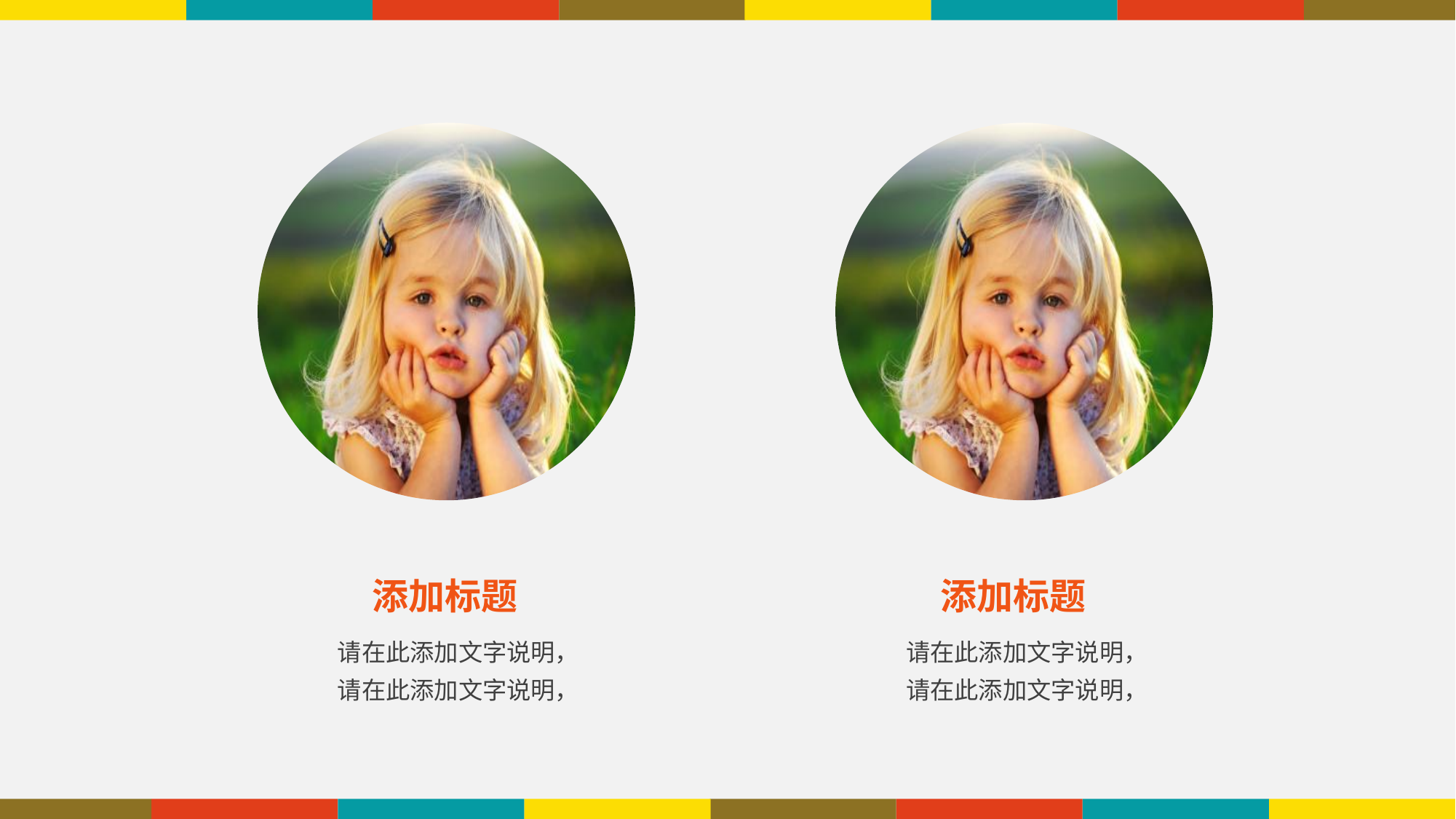

添加标题
请在此添加文字说明，
请在此添加文字说明，
添加标题
请在此添加文字说明，
请在此添加文字说明，